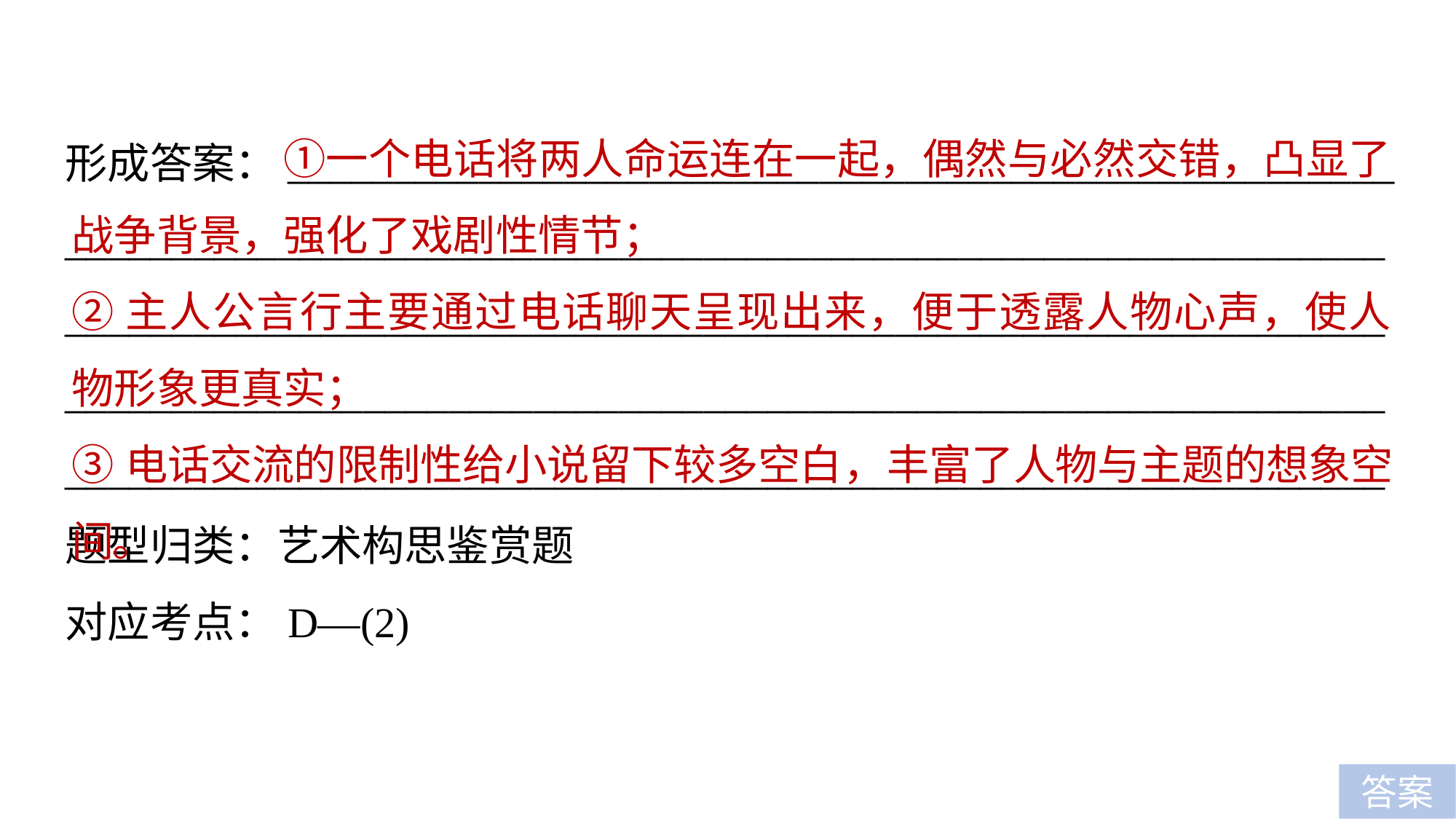

①一个电话将两人命运连在一起，偶然与必然交错，凸显了战争背景，强化了戏剧性情节；
②主人公言行主要通过电话聊天呈现出来，便于透露人物心声，使人物形象更真实；
③电话交流的限制性给小说留下较多空白，丰富了人物与主题的想象空间。
形成答案：____________________________________________________
____________________________________________________________________________________________________________________________
____________________________________________________________________________________________________________________________题型归类：艺术构思鉴赏题
对应考点：D—(2)
答案